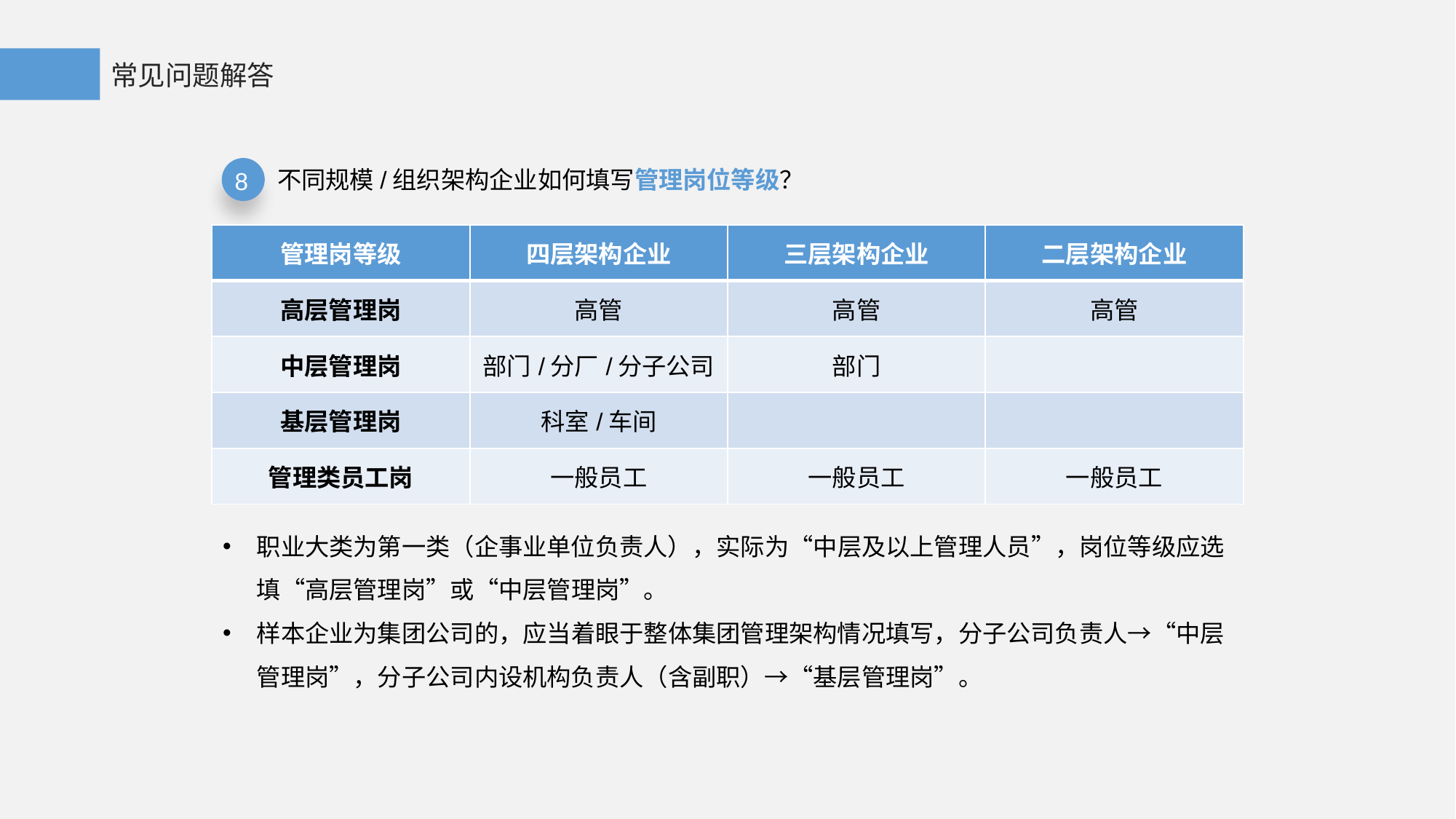

常见问题解答

不同规模/组织架构企业如何填写管理岗位等级？
8
| 管理岗等级 | 四层架构企业 | 三层架构企业 | 二层架构企业 |
| --- | --- | --- | --- |
| 高层管理岗 | 高管 | 高管 | 高管 |
| 中层管理岗 | 部门/分厂/分子公司 | 部门 |  |
| 基层管理岗 | 科室/车间 |  |  |
| 管理类员工岗 | 一般员工 | 一般员工 | 一般员工 |
职业大类为第一类（企事业单位负责人），实际为“中层及以上管理人员”，岗位等级应选填“高层管理岗”或“中层管理岗”。
样本企业为集团公司的，应当着眼于整体集团管理架构情况填写，分子公司负责人→“中层管理岗”，分子公司内设机构负责人（含副职）→“基层管理岗”。

64